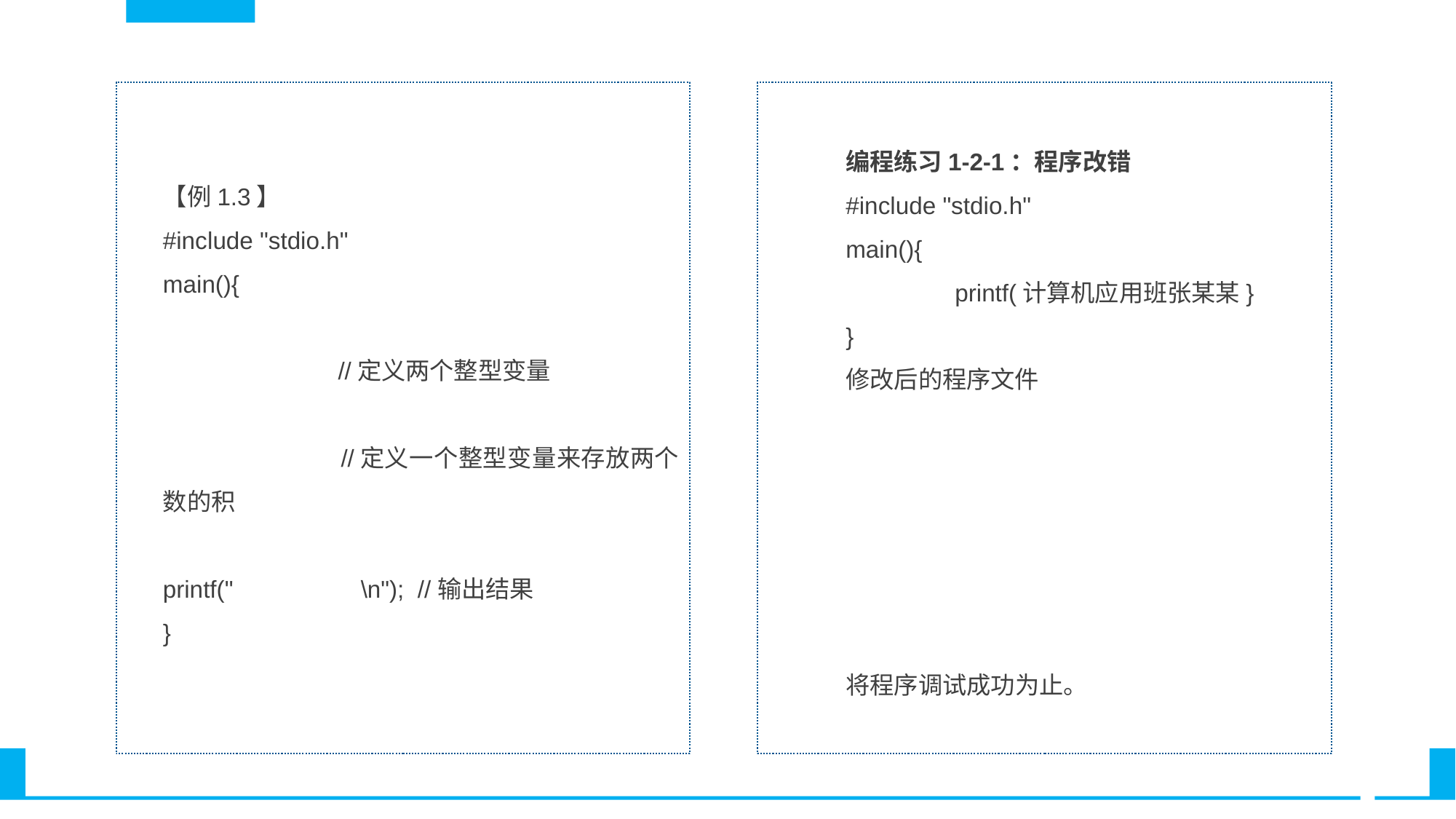

编程练习1-2-1：程序改错
#include "stdio.h"
main(){
	printf(计算机应用班张某某}
}
修改后的程序文件

将程序调试成功为止。
【例1.3】
#include "stdio.h"
main(){

                          //定义两个整型变量

                         //定义一个整型变量来存放两个数的积

printf("                   \n");  //输出结果
}